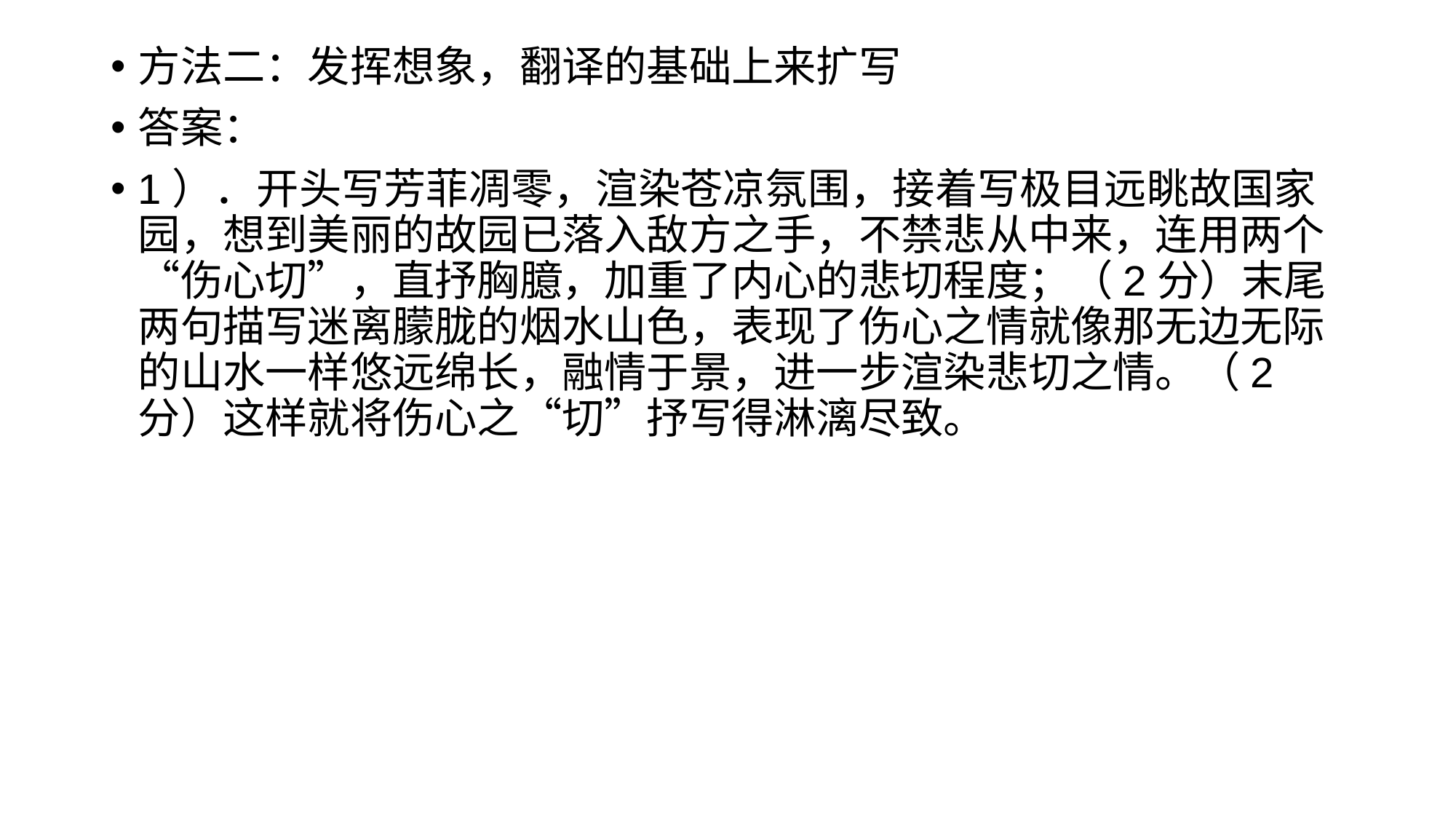

方法二：发挥想象，翻译的基础上来扩写
答案：
1）．开头写芳菲凋零，渲染苍凉氛围，接着写极目远眺故国家园，想到美丽的故园已落入敌方之手，不禁悲从中来，连用两个“伤心切”，直抒胸臆，加重了内心的悲切程度；（2分）末尾两句描写迷离朦胧的烟水山色，表现了伤心之情就像那无边无际的山水一样悠远绵长，融情于景，进一步渲染悲切之情。（2分）这样就将伤心之“切”抒写得淋漓尽致。